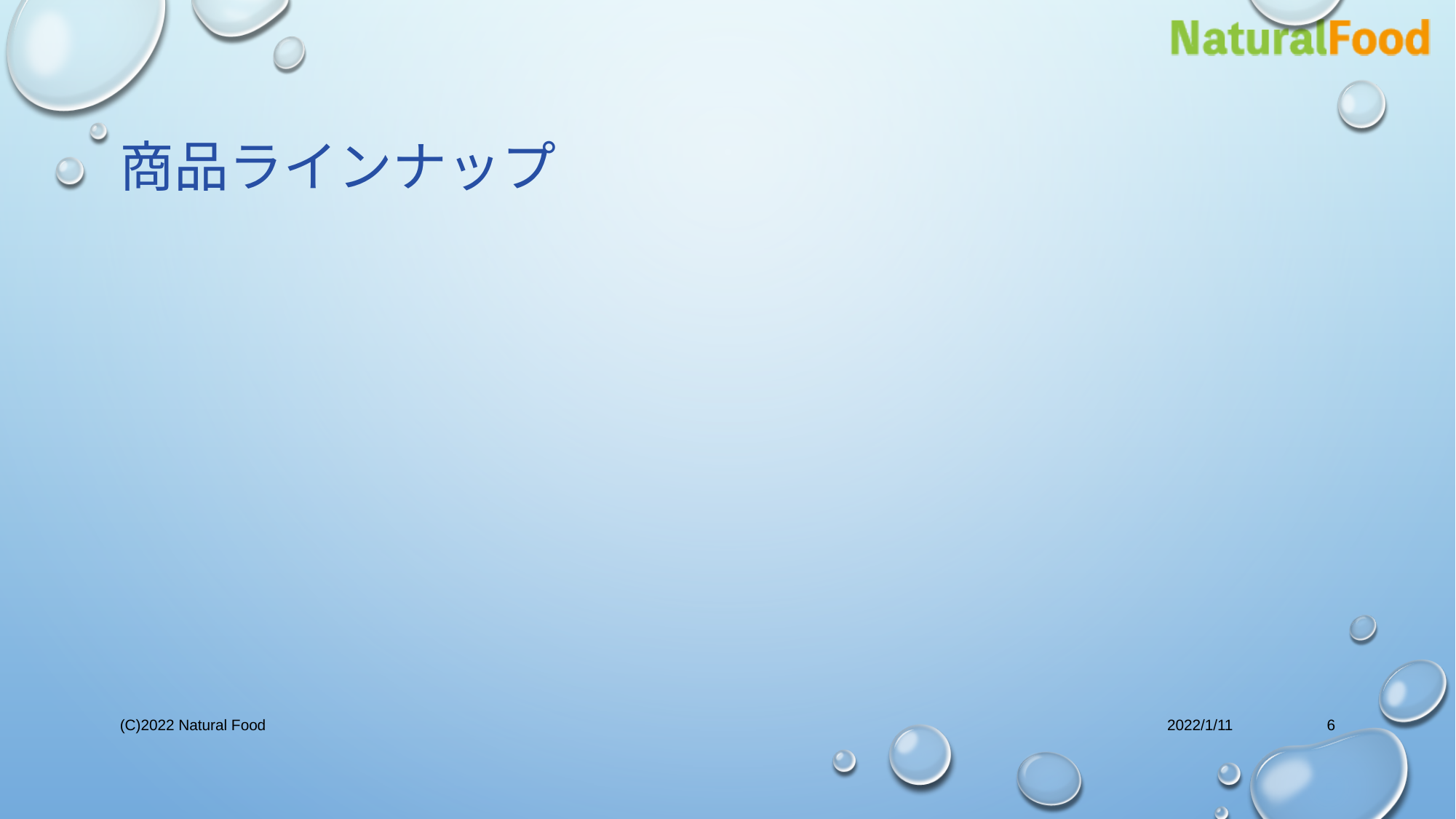

# 商品ラインナップ

(C)2022 Natural Food
2022/1/11
6